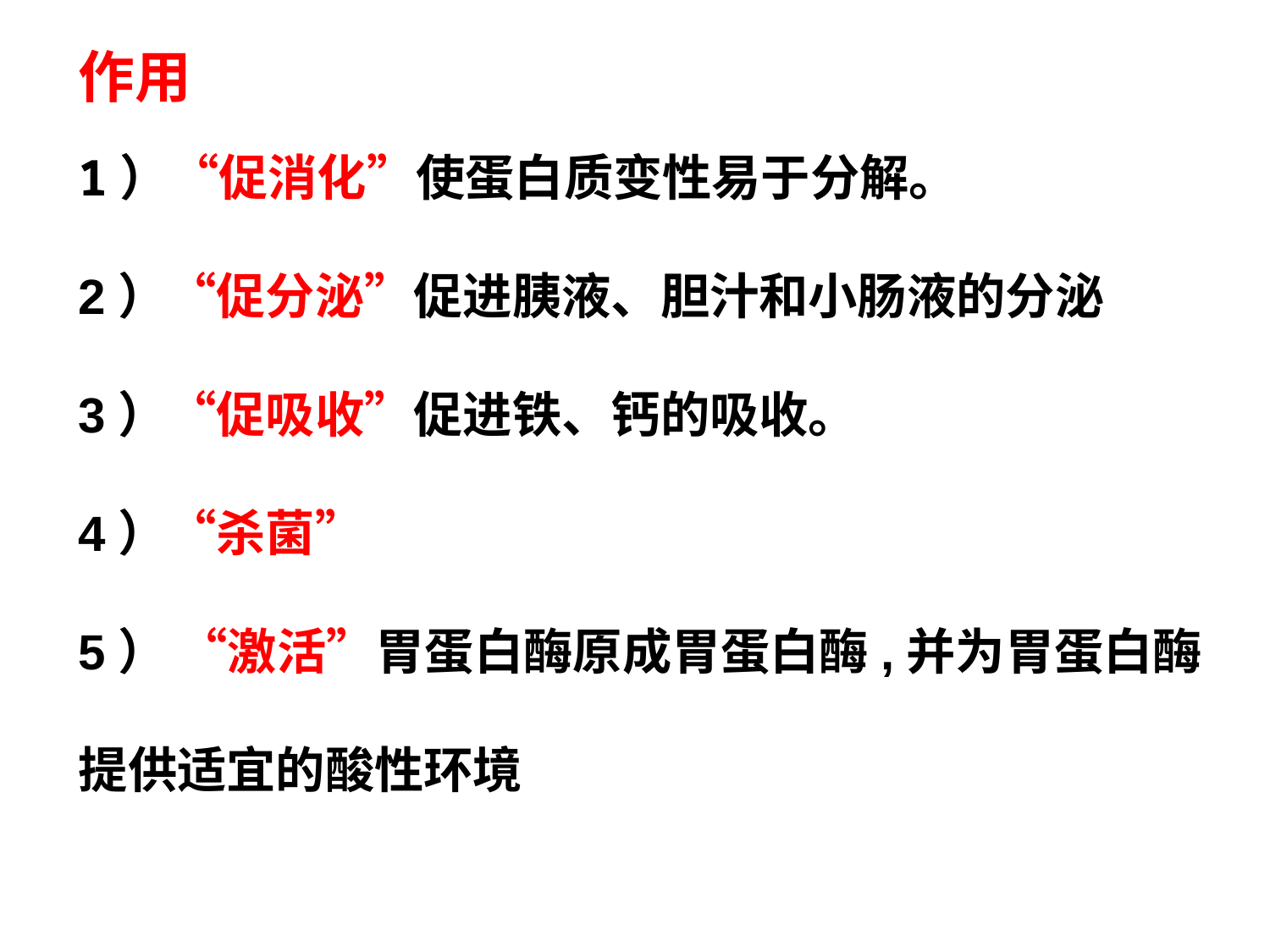

作用
1）“促消化”使蛋白质变性易于分解。

2）“促分泌”促进胰液、胆汁和小肠液的分泌

3）“促吸收”促进铁、钙的吸收。

4）“杀菌”

5） “激活”胃蛋白酶原成胃蛋白酶,并为胃蛋白酶

提供适宜的酸性环境